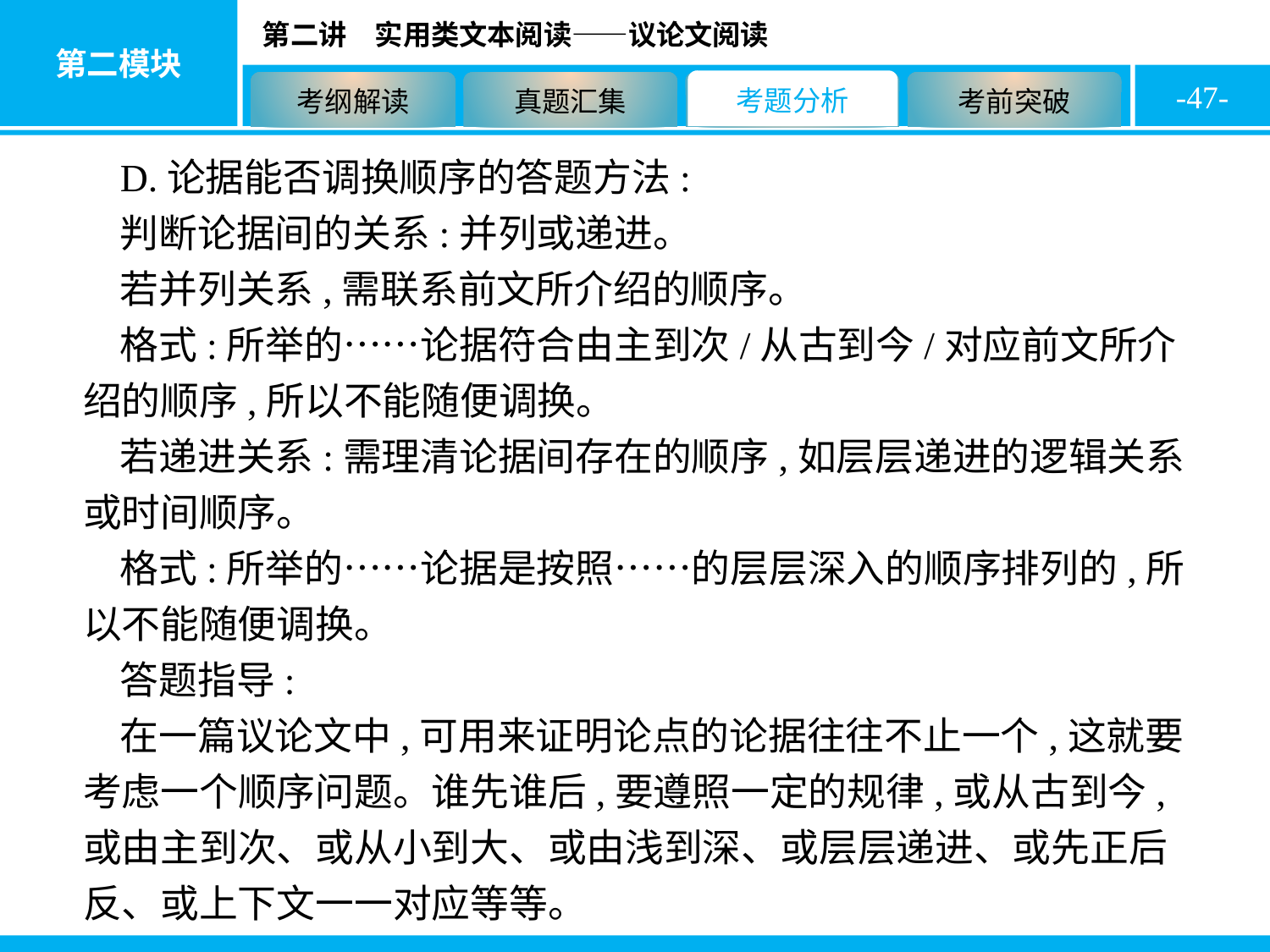

-47-
D.论据能否调换顺序的答题方法:
判断论据间的关系:并列或递进。
若并列关系,需联系前文所介绍的顺序。
格式:所举的……论据符合由主到次/从古到今/对应前文所介绍的顺序,所以不能随便调换。
若递进关系:需理清论据间存在的顺序,如层层递进的逻辑关系或时间顺序。
格式:所举的……论据是按照……的层层深入的顺序排列的,所以不能随便调换。
答题指导:
在一篇议论文中,可用来证明论点的论据往往不止一个,这就要考虑一个顺序问题。谁先谁后,要遵照一定的规律,或从古到今,或由主到次、或从小到大、或由浅到深、或层层递进、或先正后反、或上下文一一对应等等。